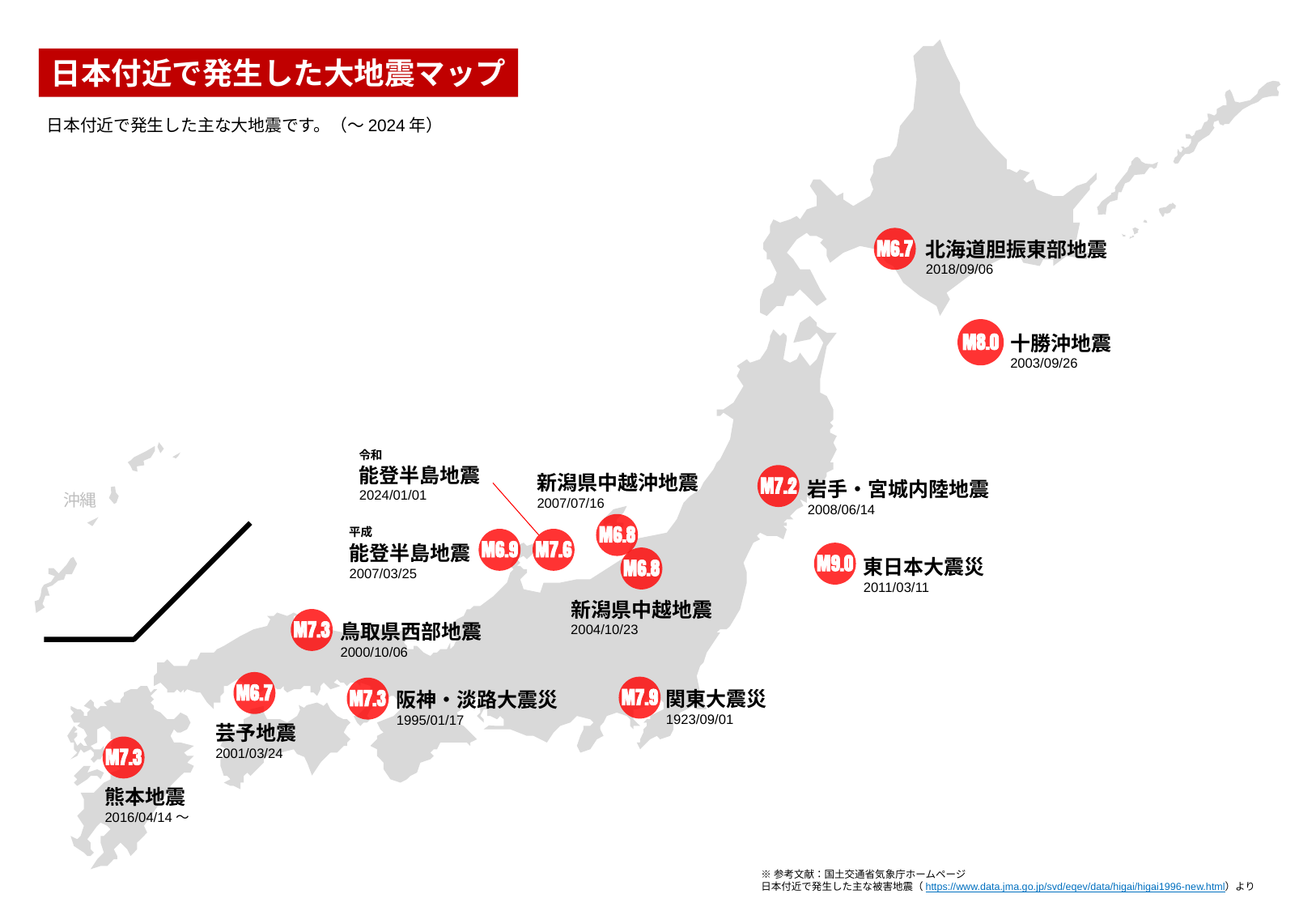

日本付近で発生した大地震マップ
日本付近で発生した主な大地震です。（～2024年）
M6.7
北海道胆振東部地震
2018/09/06
M8.0
十勝沖地震
2003/09/26
令和
能登半島地震
2024/01/01
新潟県中越沖地震
2007/07/16
M7.2
岩手・宮城内陸地震
2008/06/14
沖縄
M6.8
平成

M6.9
M7.6
能登半島地震
2007/03/25
M9.0
M6.8
東日本大震災
2011/03/11
新潟県中越地震
2004/10/23
M7.3
鳥取県西部地震
2000/10/06
M6.7
M7.9
M7.3
関東大震災
1923/09/01
阪神・淡路大震災
1995/01/17
芸予地震
2001/03/24
M7.3
熊本地震
2016/04/14～
※参考文献：国土交通省気象庁ホームページ
日本付近で発生した主な被害地震（https://www.data.jma.go.jp/svd/eqev/data/higai/higai1996-new.html）より